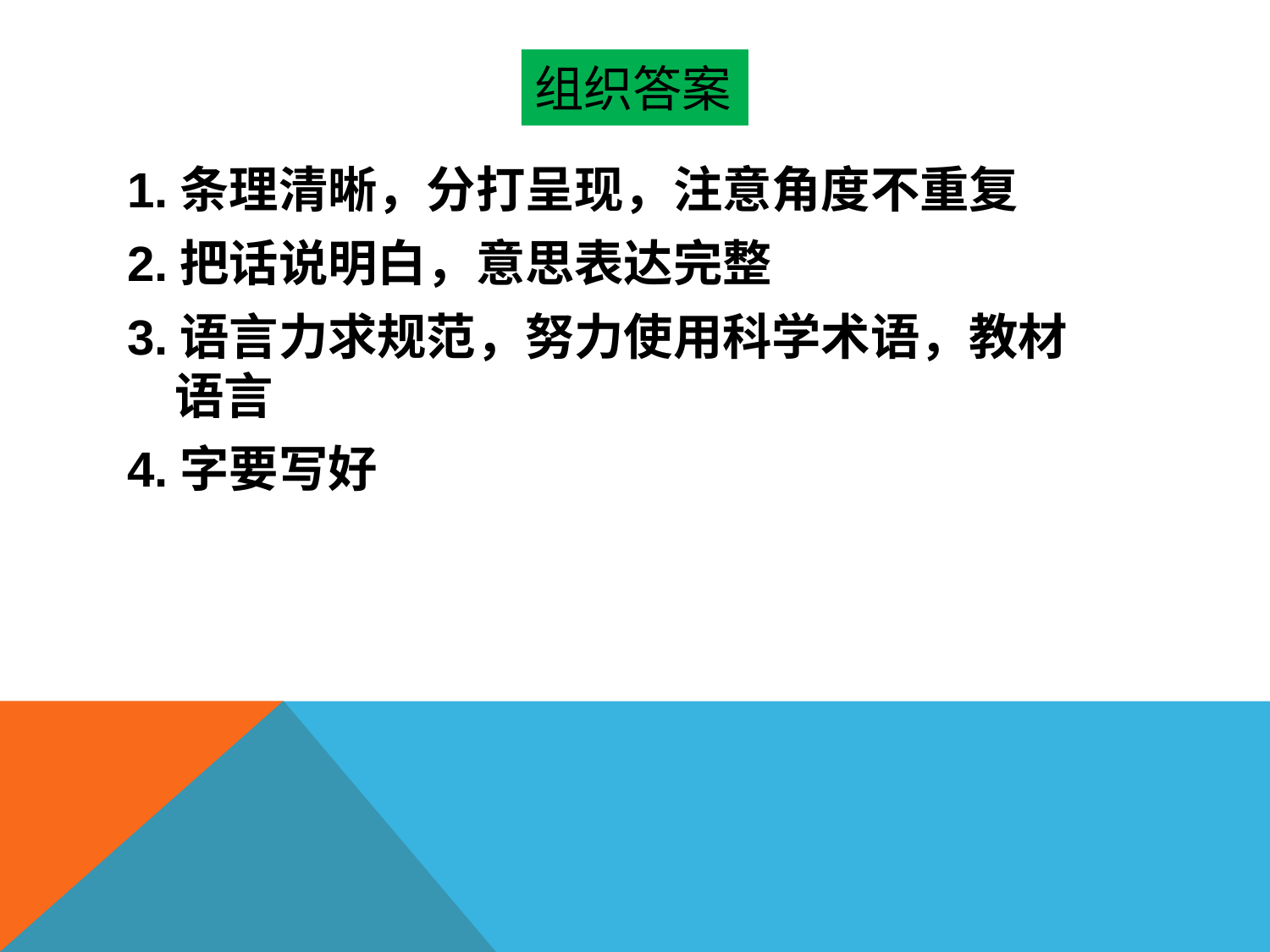

# 组织答案
1.条理清晰，分打呈现，注意角度不重复
2.把话说明白，意思表达完整
3.语言力求规范，努力使用科学术语，教材语言
4.字要写好